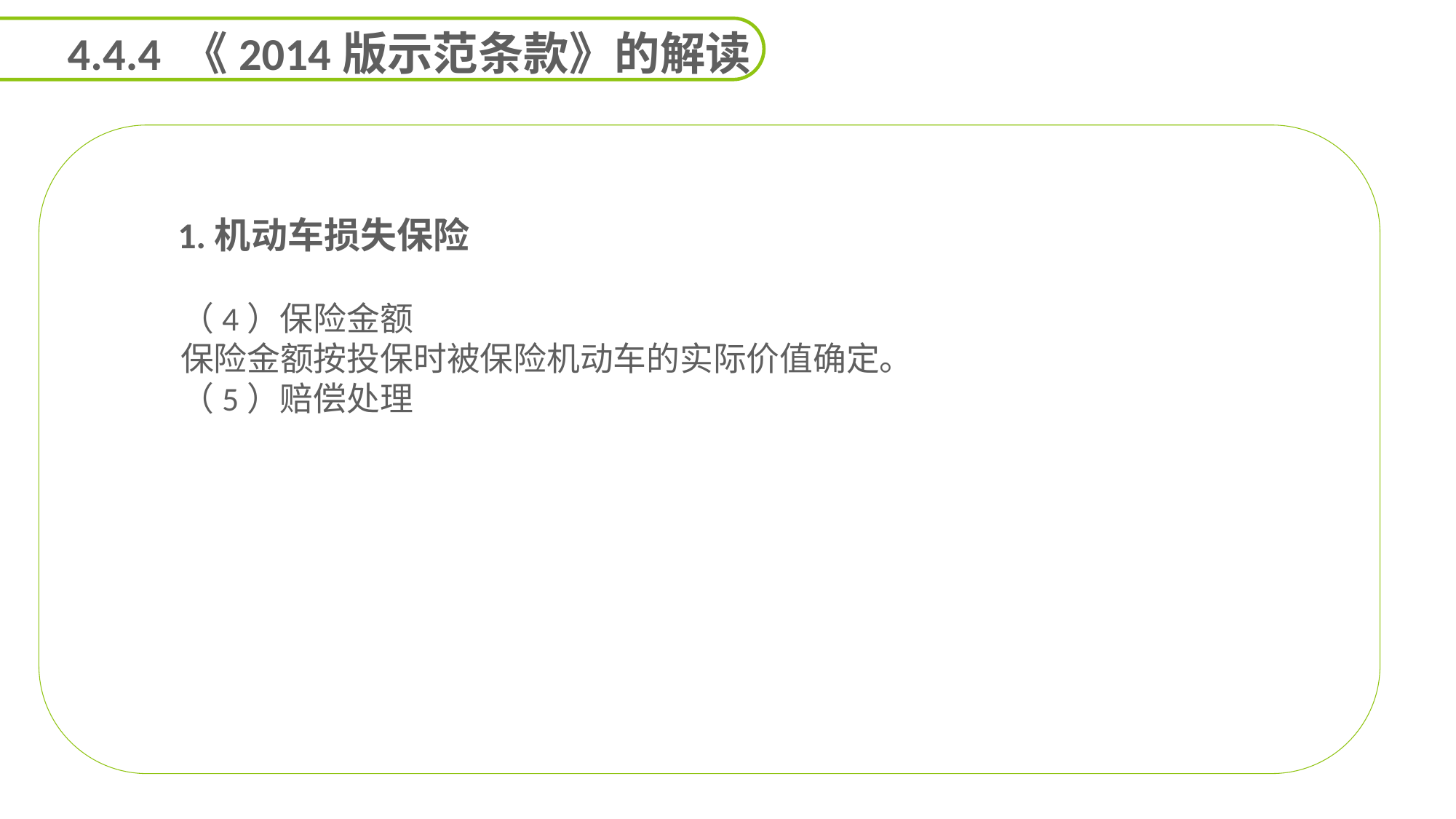

4.4.4 《2014版示范条款》的解读

     1.机动车损失保险

（4）保险金额
保险金额按投保时被保险机动车的实际价值确定。
（5）赔偿处理

能力
目标
延迟符